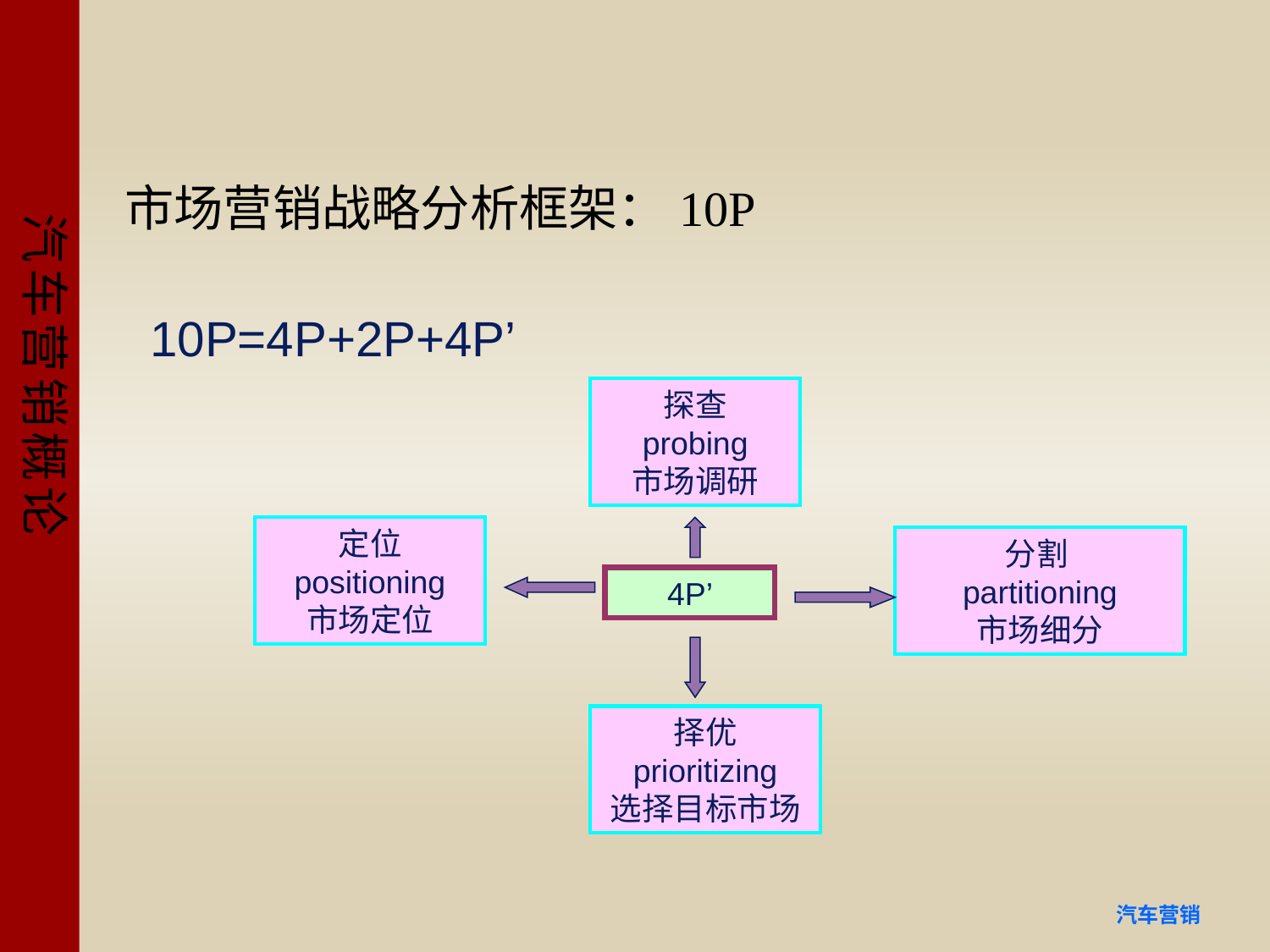

#
市场营销战略分析框架：10P
10P=4P+2P+4P’
探查
probing
市场调研
定位 positioning
市场定位

分割
partitioning
市场细分
4P’

择优 prioritizing
选择目标市场